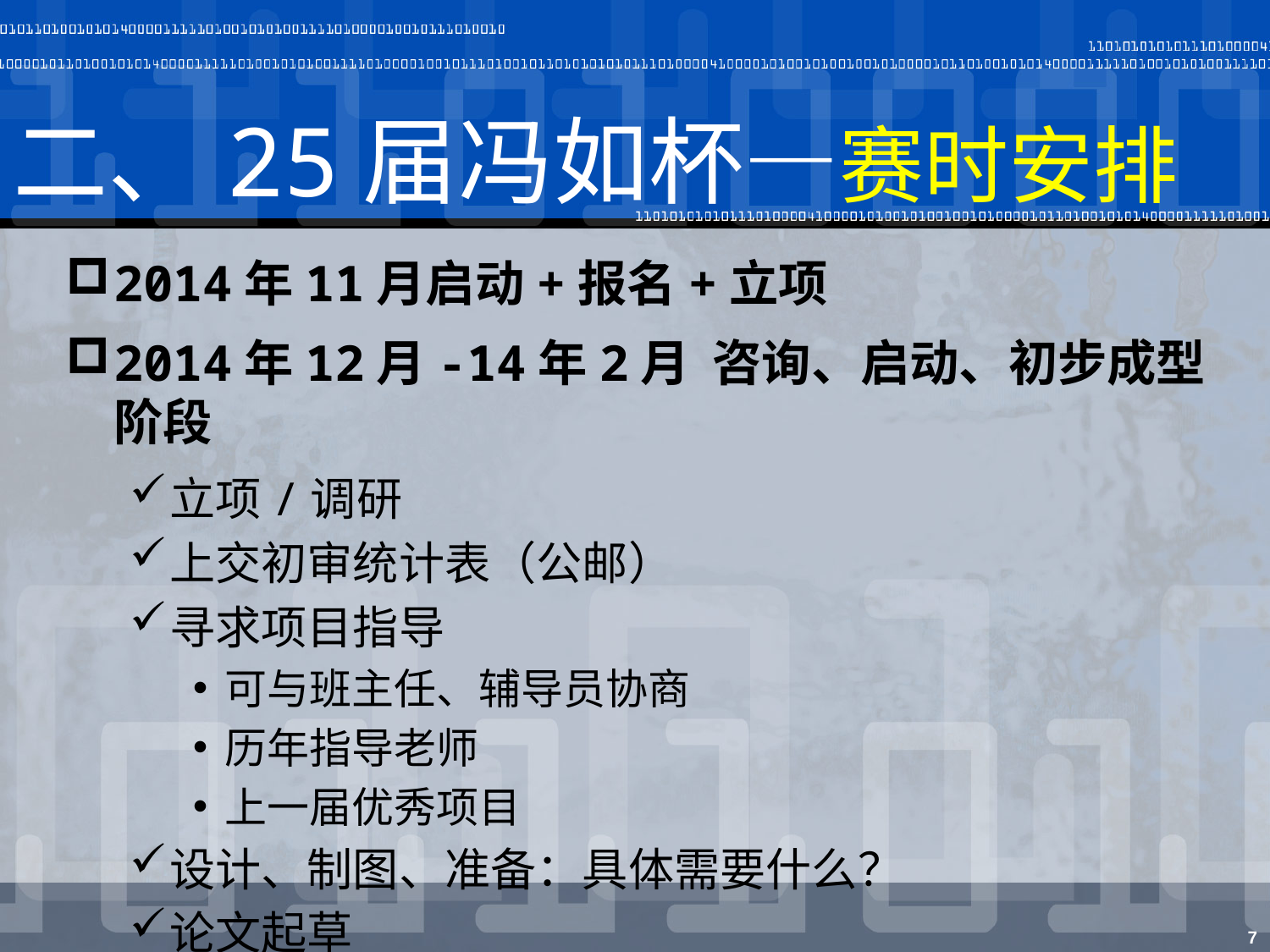

# 二、25届冯如杯—赛时安排
2014年11月启动+报名+立项
2014年12月-14年2月  咨询、启动、初步成型阶段
立项/调研
上交初审统计表（公邮）
寻求项目指导
可与班主任、辅导员协商
历年指导老师
上一届优秀项目
设计、制图、准备：具体需要什么？
论文起草

7